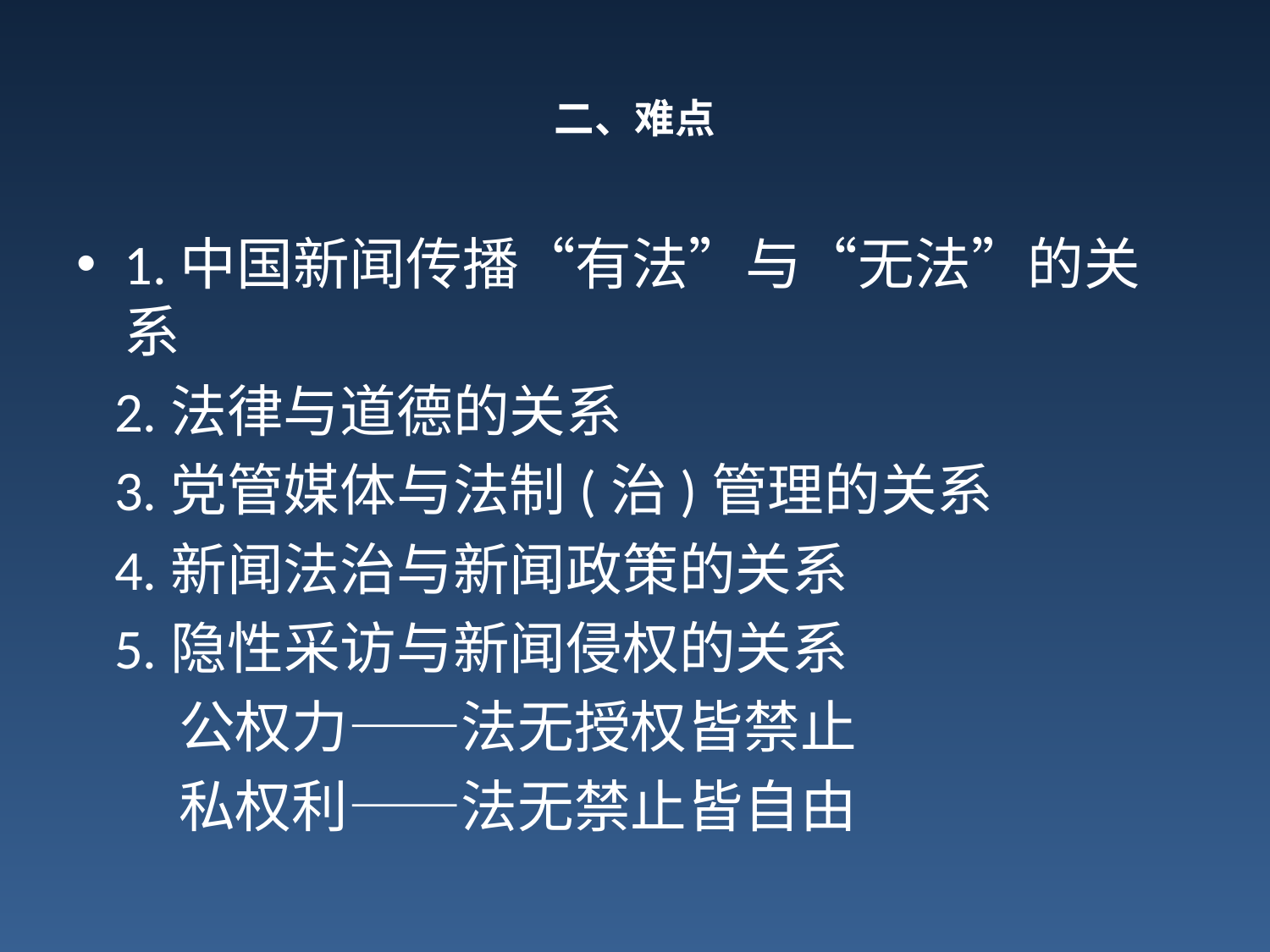

# 二、难点
1.中国新闻传播“有法”与“无法”的关系
   2.法律与道德的关系
   3.党管媒体与法制(治)管理的关系
   4.新闻法治与新闻政策的关系
   5.隐性采访与新闻侵权的关系
       公权力——法无授权皆禁止
       私权利——法无禁止皆自由